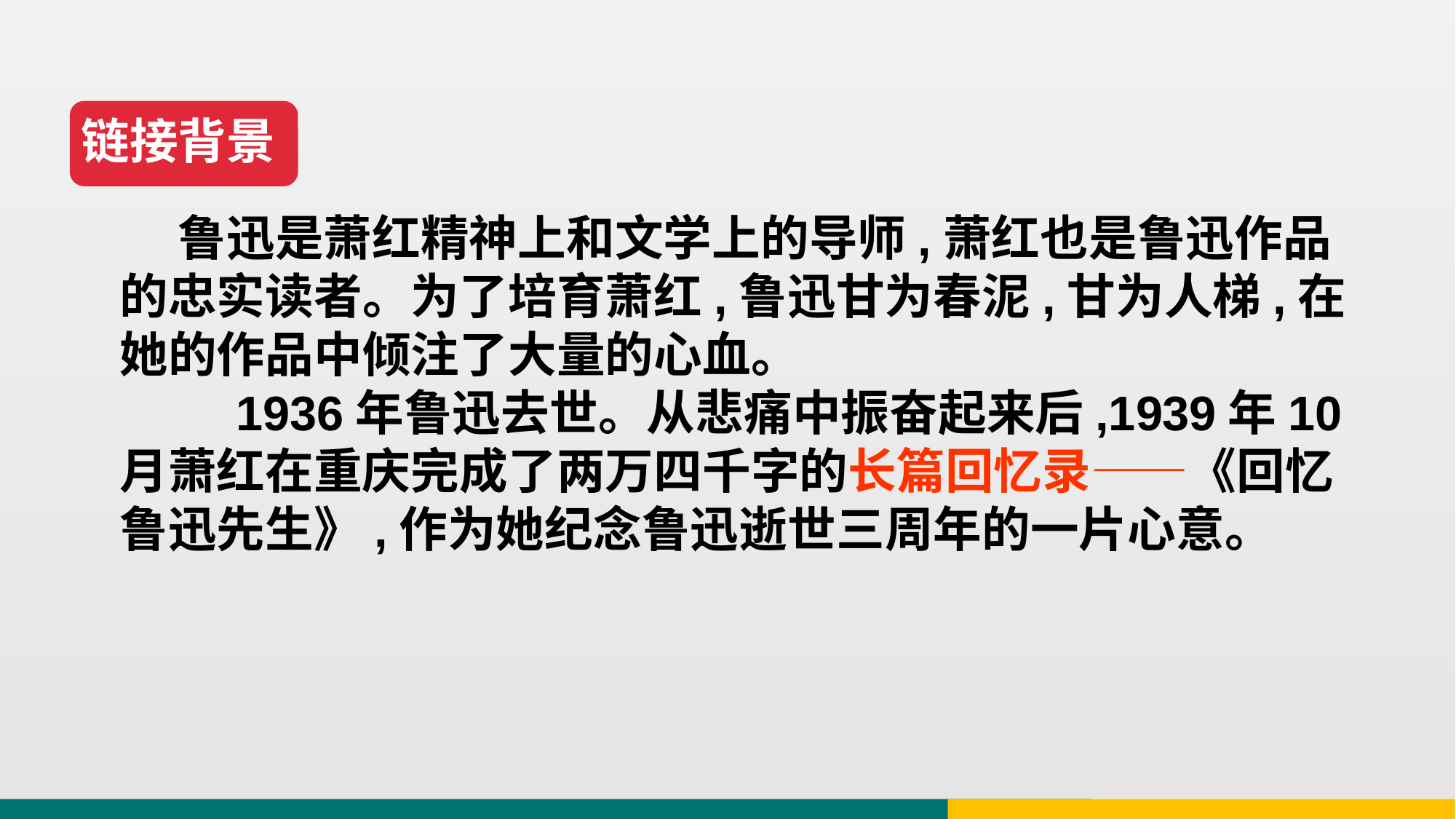

链接背景
     鲁迅是萧红精神上和文学上的导师,萧红也是鲁迅作品的忠实读者。为了培育萧红,鲁迅甘为春泥,甘为人梯,在她的作品中倾注了大量的心血。
    1936年鲁迅去世。从悲痛中振奋起来后,1939年10月萧红在重庆完成了两万四千字的长篇回忆录——《回忆鲁迅先生》,作为她纪念鲁迅逝世三周年的一片心意。